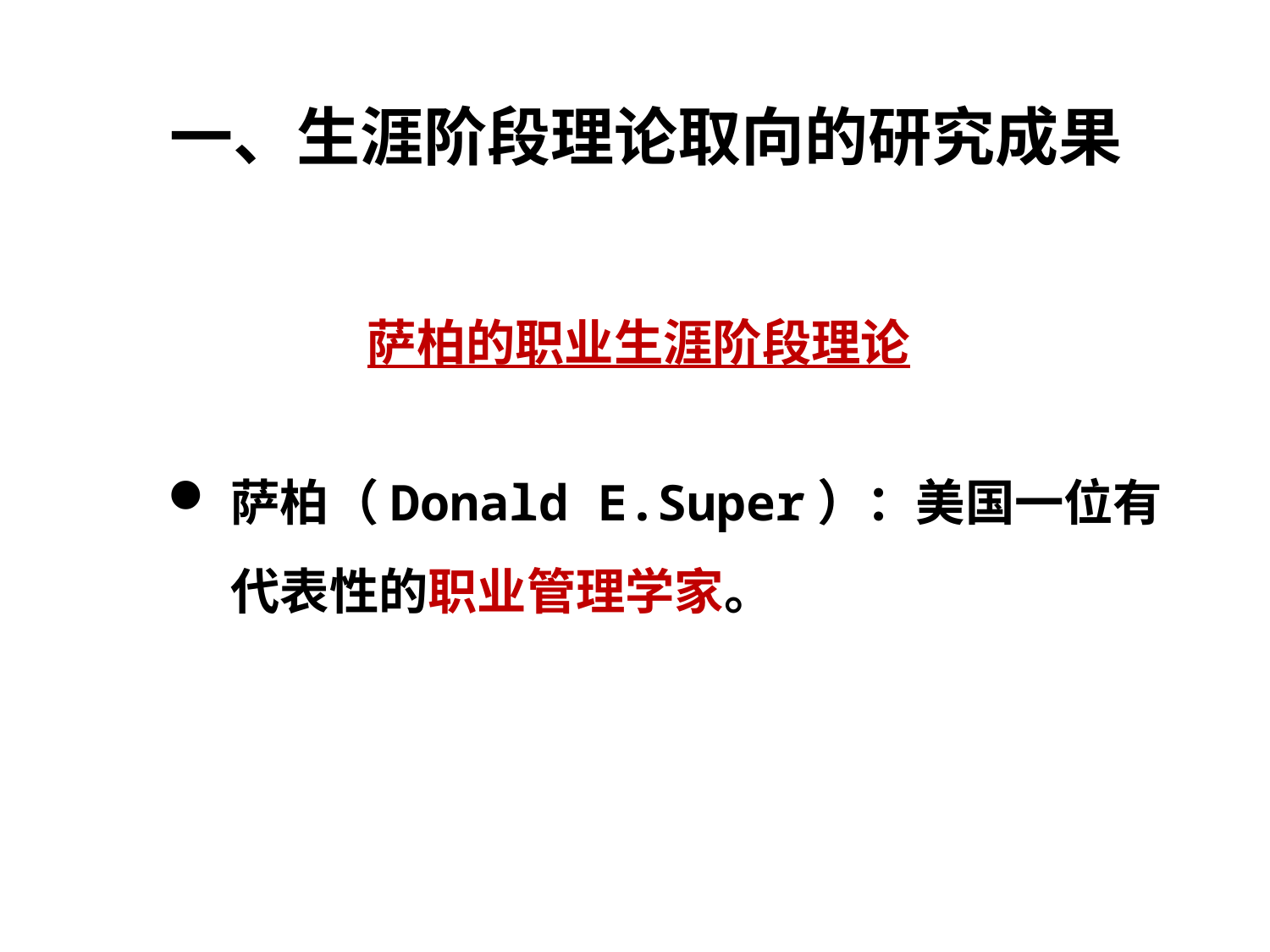

一、生涯阶段理论取向的研究成果
萨柏的职业生涯阶段理论
萨柏（Donald E.Super）：美国一位有代表性的职业管理学家。